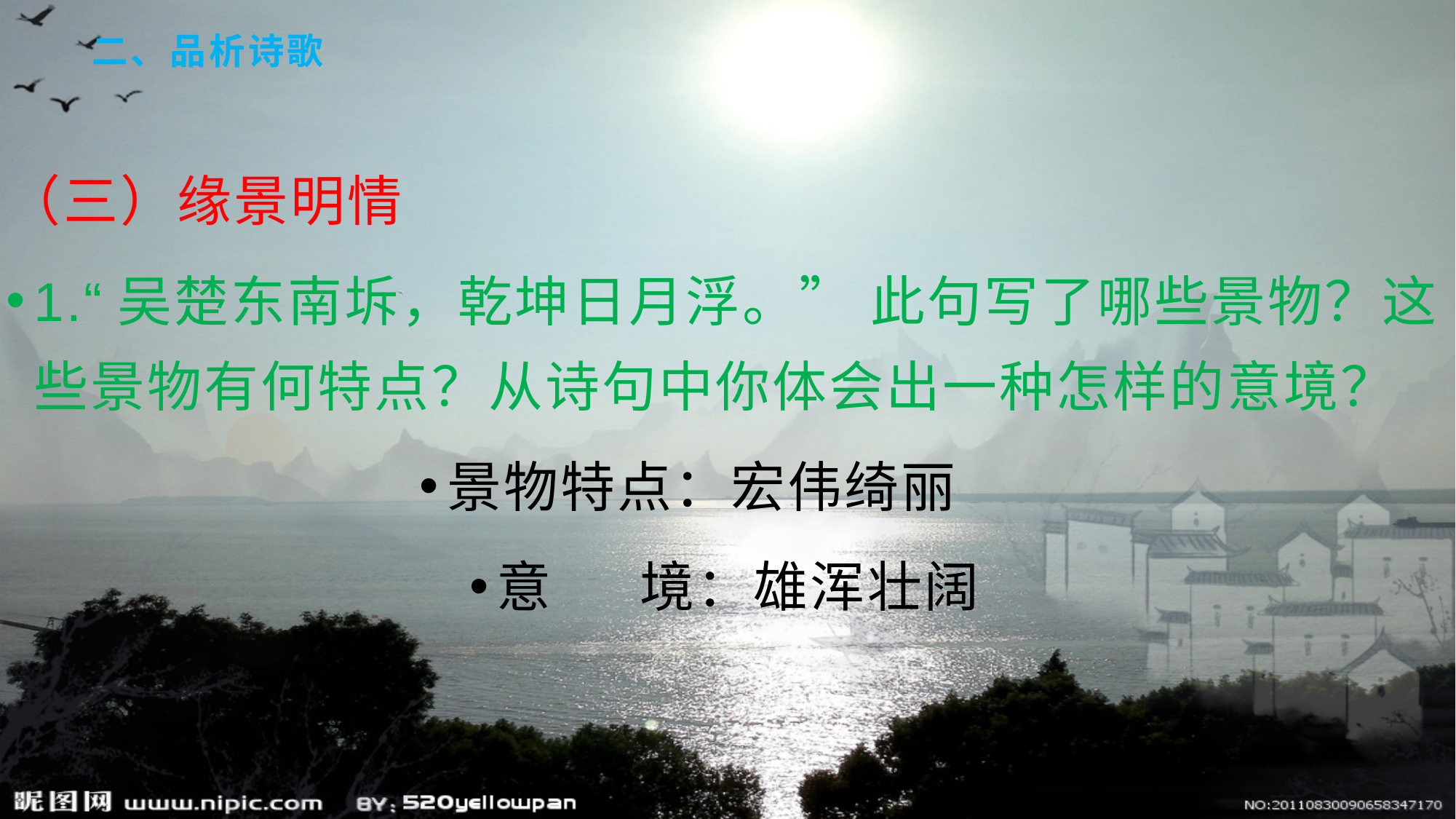

# 二、品析诗歌
（三）缘景明情
1.“吴楚东南坼，乾坤日月浮。” 此句写了哪些景物？这些景物有何特点？从诗句中你体会出一种怎样的意境？
景物特点：宏伟绮丽
意      境：雄浑壮阔